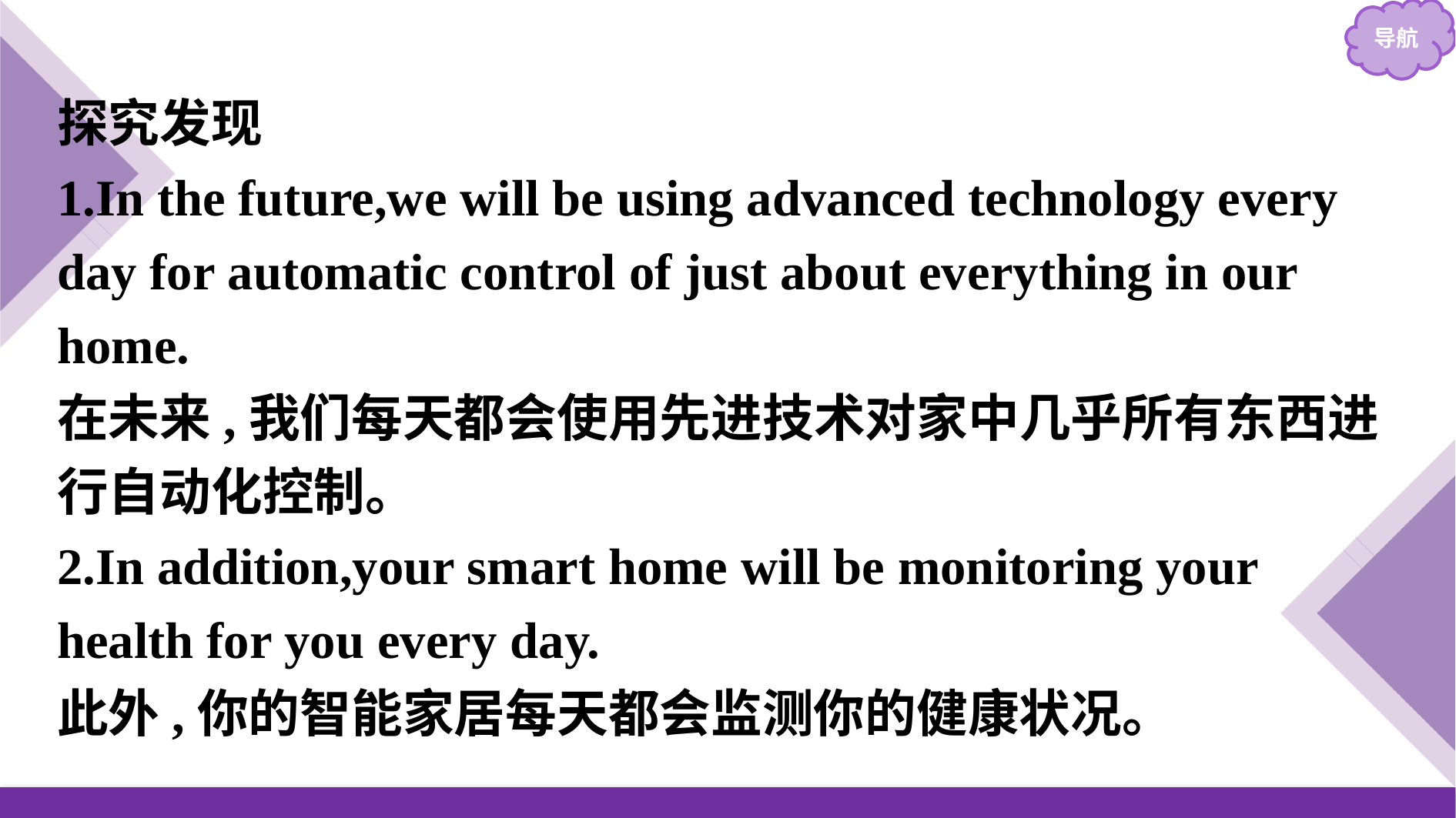

探究发现
1.In the future,we will be using advanced technology every day for automatic control of just about everything in our home.
在未来,我们每天都会使用先进技术对家中几乎所有东西进行自动化控制。
2.In addition,your smart home will be monitoring your health for you every day.
此外,你的智能家居每天都会监测你的健康状况。